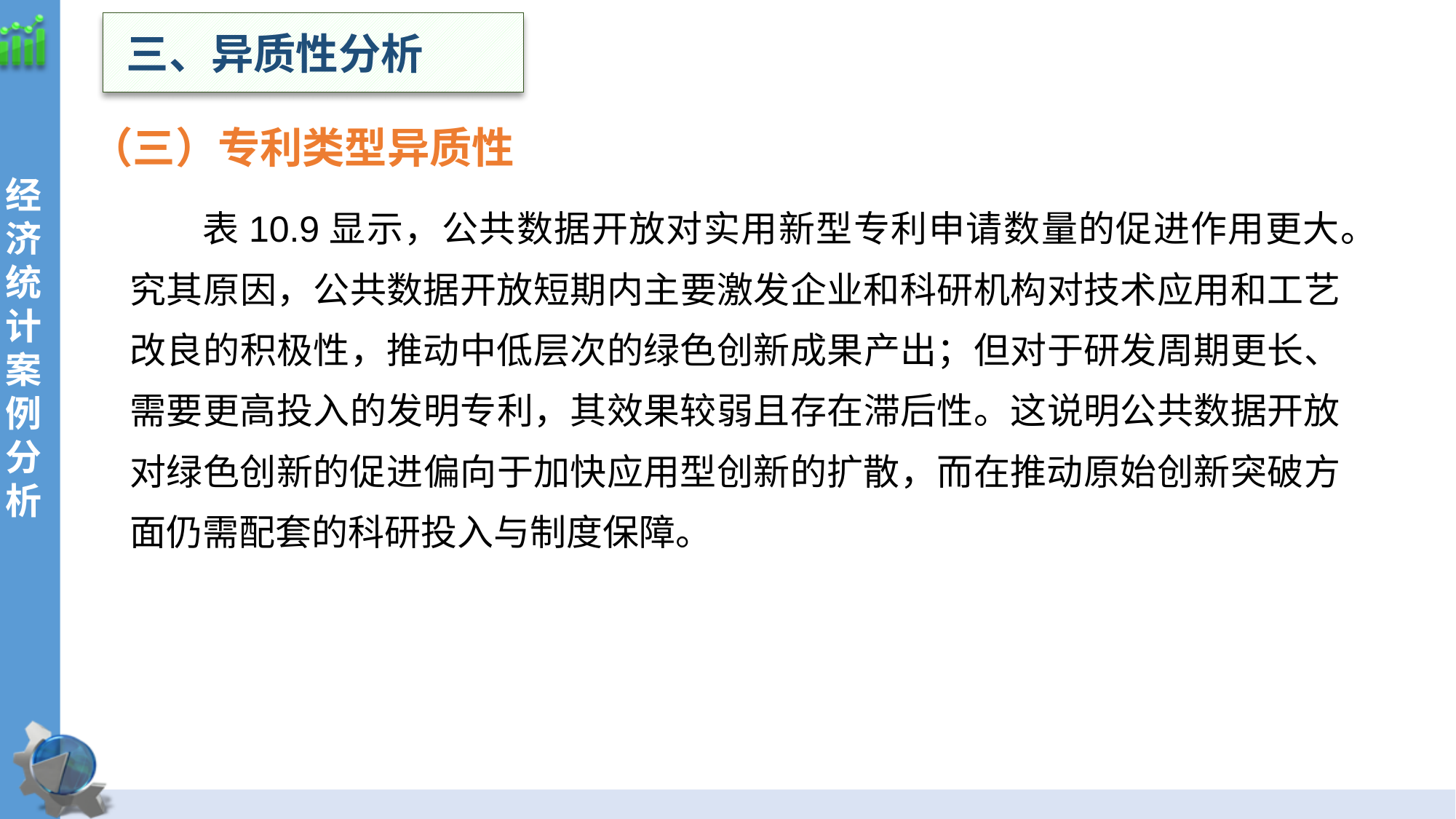

三、异质性分析
（三）专利类型异质性

经
济统计案例分析

表10.9显示，公共数据开放对实用新型专利申请数量的促进作用更大。究其原因，公共数据开放短期内主要激发企业和科研机构对技术应用和工艺改良的积极性，推动中低层次的绿色创新成果产出；但对于研发周期更长、需要更高投入的发明专利，其效果较弱且存在滞后性。这说明公共数据开放对绿色创新的促进偏向于加快应用型创新的扩散，而在推动原始创新突破方面仍需配套的科研投入与制度保障。